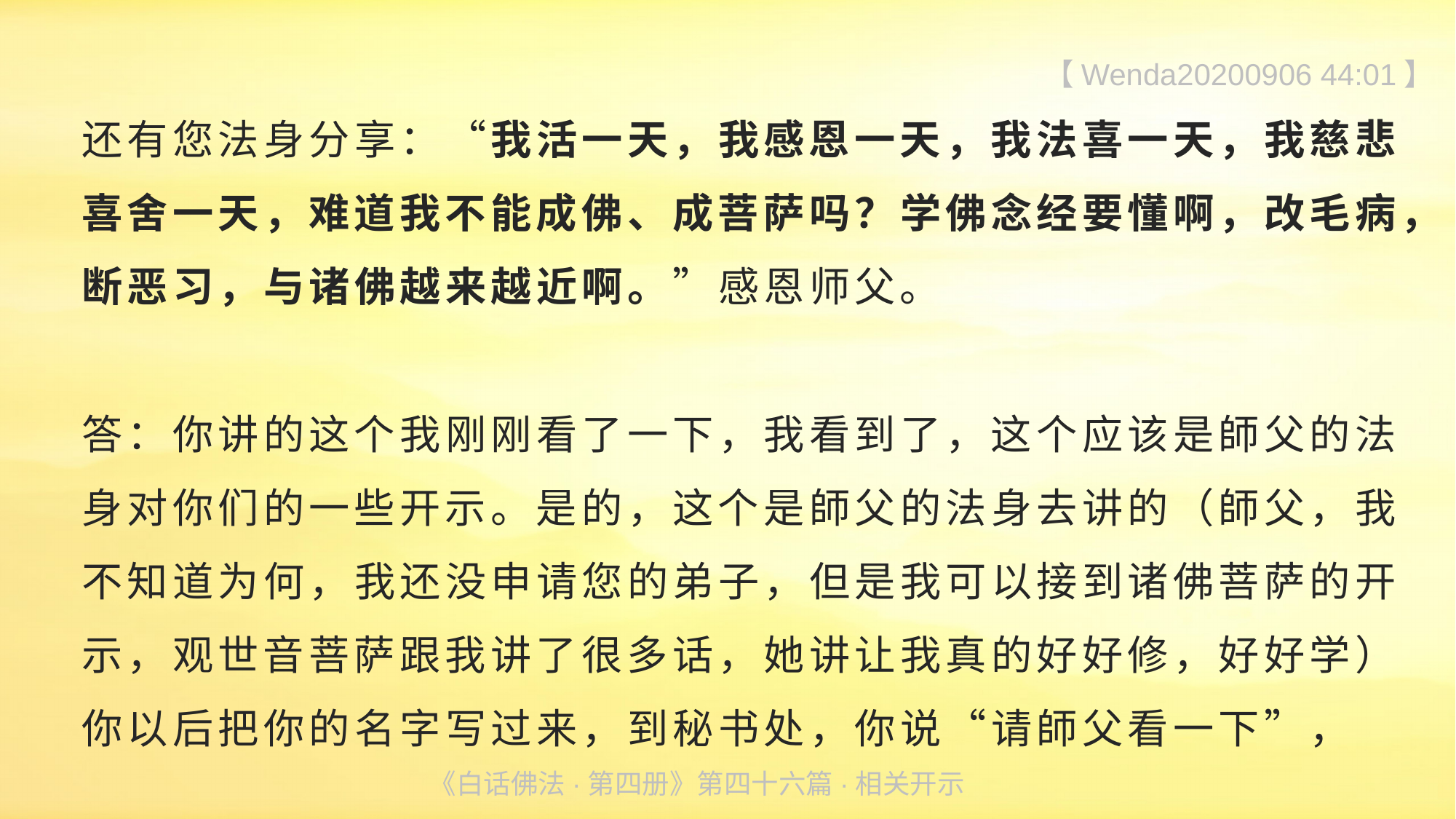

【Wenda20200906 44:01】
还有您法身分享：“我活一天，我感恩一天，我法喜一天，我慈悲喜舍一天，难道我不能成佛、成菩萨吗？学佛念经要懂啊，改毛病，断恶习，与诸佛越来越近啊。”感恩师父。

答：你讲的这个我刚刚看了一下，我看到了，这个应该是師父的法身对你们的一些开示。是的，这个是師父的法身去讲的（師父，我不知道为何，我还没申请您的弟子，但是我可以接到诸佛菩萨的开示，观世音菩萨跟我讲了很多话，她讲让我真的好好修，好好学）你以后把你的名字写过来，到秘书处，你说“请師父看一下”，
《白话佛法·第四册》第四十六篇·相关开示